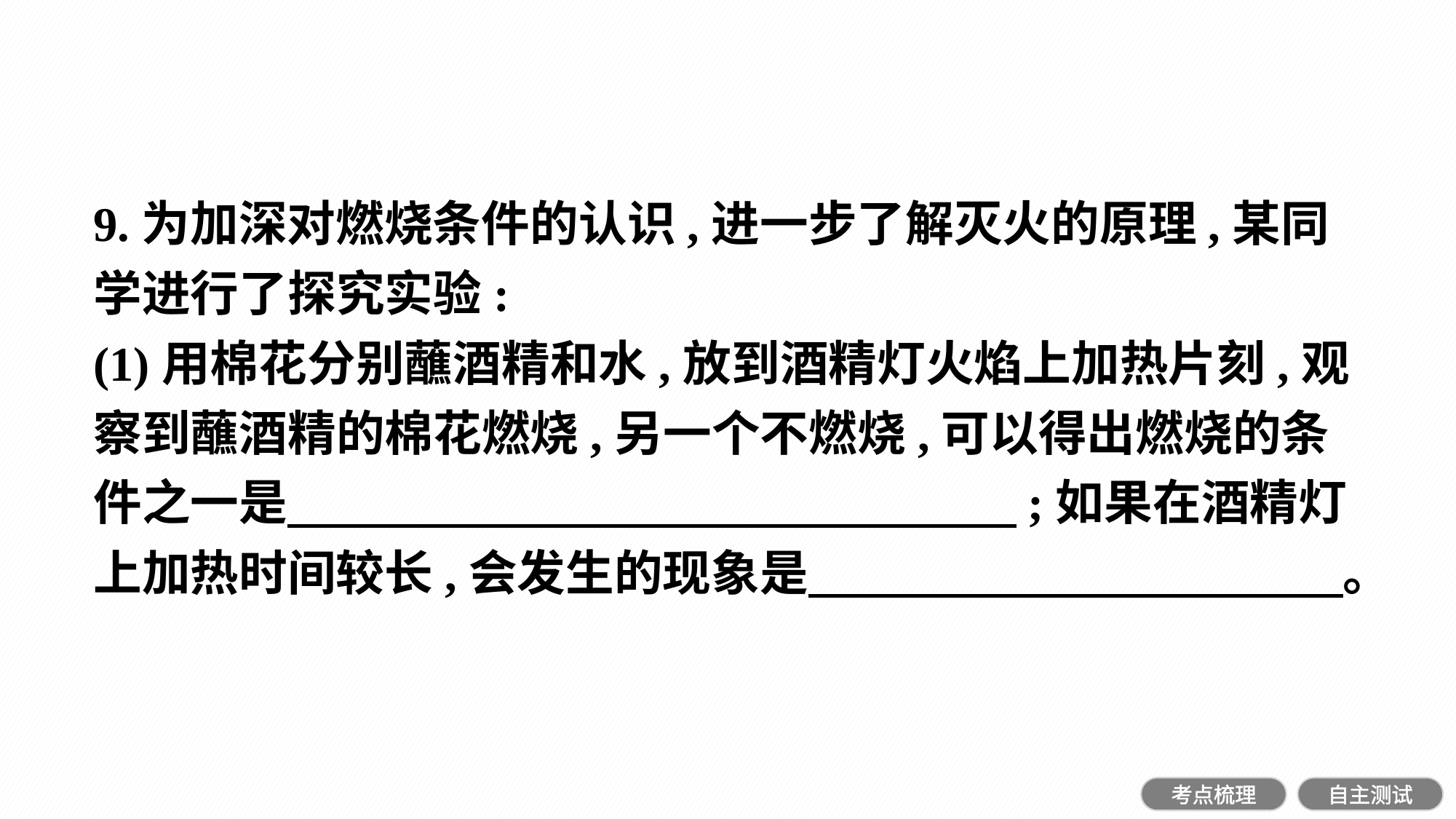

9.为加深对燃烧条件的认识,进一步了解灭火的原理,某同学进行了探究实验:
(1)用棉花分别蘸酒精和水,放到酒精灯火焰上加热片刻,观察到蘸酒精的棉花燃烧,另一个不燃烧,可以得出燃烧的条件之一是　　　　　　　　　　　　　　　;如果在酒精灯上加热时间较长,会发生的现象是　　　　　　　　　　　。